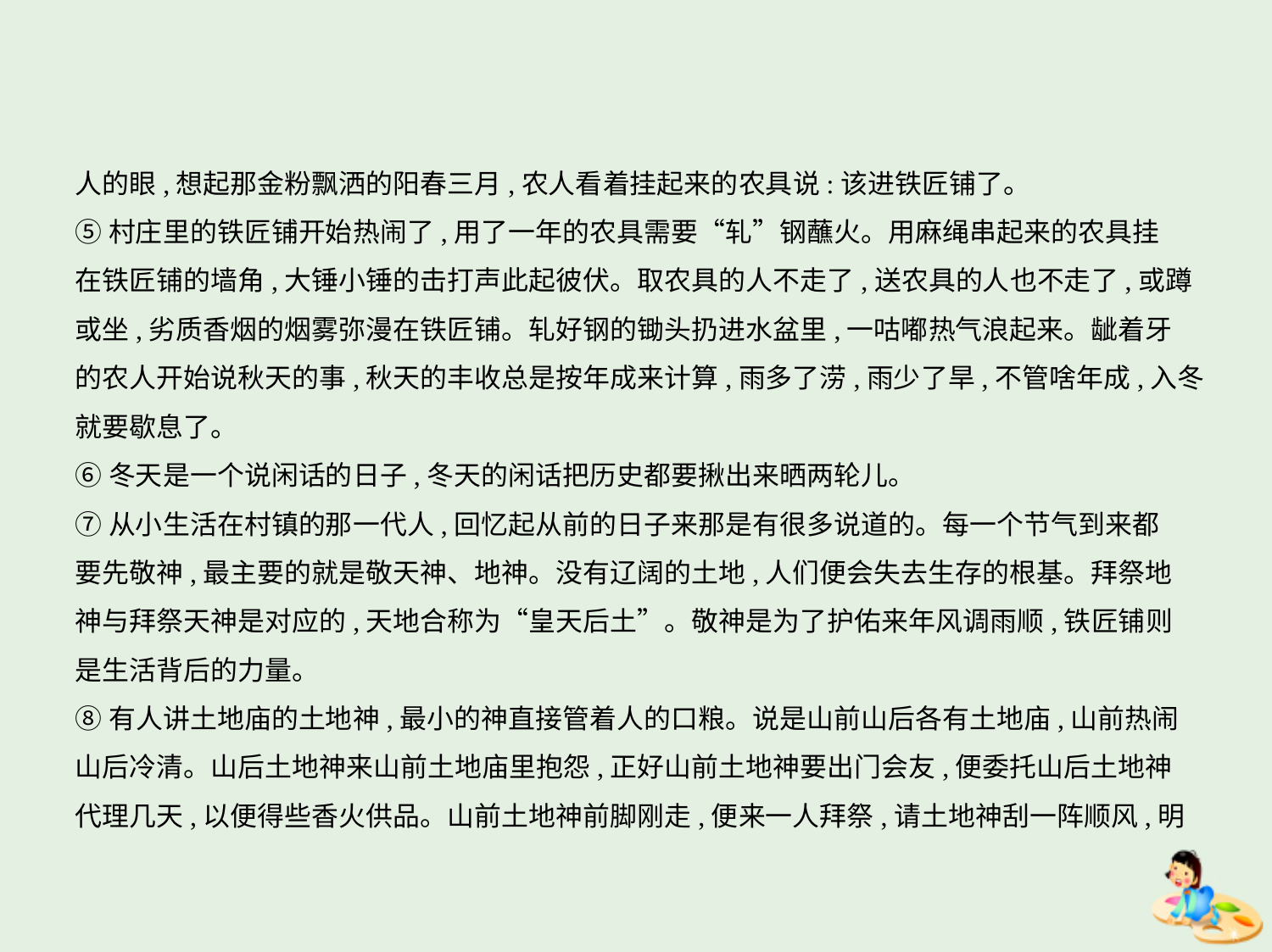

人的眼,想起那金粉飘洒的阳春三月,农人看着挂起来的农具说:该进铁匠铺了。
⑤村庄里的铁匠铺开始热闹了,用了一年的农具需要“轧”钢蘸火。用麻绳串起来的农具挂
在铁匠铺的墙角,大锤小锤的击打声此起彼伏。取农具的人不走了,送农具的人也不走了,或蹲
或坐,劣质香烟的烟雾弥漫在铁匠铺。轧好钢的锄头扔进水盆里,一咕嘟热气浪起来。龇着牙
的农人开始说秋天的事,秋天的丰收总是按年成来计算,雨多了涝,雨少了旱,不管啥年成,入冬
就要歇息了。
⑥冬天是一个说闲话的日子,冬天的闲话把历史都要揪出来晒两轮儿。
⑦从小生活在村镇的那一代人,回忆起从前的日子来那是有很多说道的。每一个节气到来都
要先敬神,最主要的就是敬天神、地神。没有辽阔的土地,人们便会失去生存的根基。拜祭地
神与拜祭天神是对应的,天地合称为“皇天后土”。敬神是为了护佑来年风调雨顺,铁匠铺则
是生活背后的力量。
⑧有人讲土地庙的土地神,最小的神直接管着人的口粮。说是山前山后各有土地庙,山前热闹
山后冷清。山后土地神来山前土地庙里抱怨,正好山前土地神要出门会友,便委托山后土地神
代理几天,以便得些香火供品。山前土地神前脚刚走,便来一人拜祭,请土地神刮一阵顺风,明